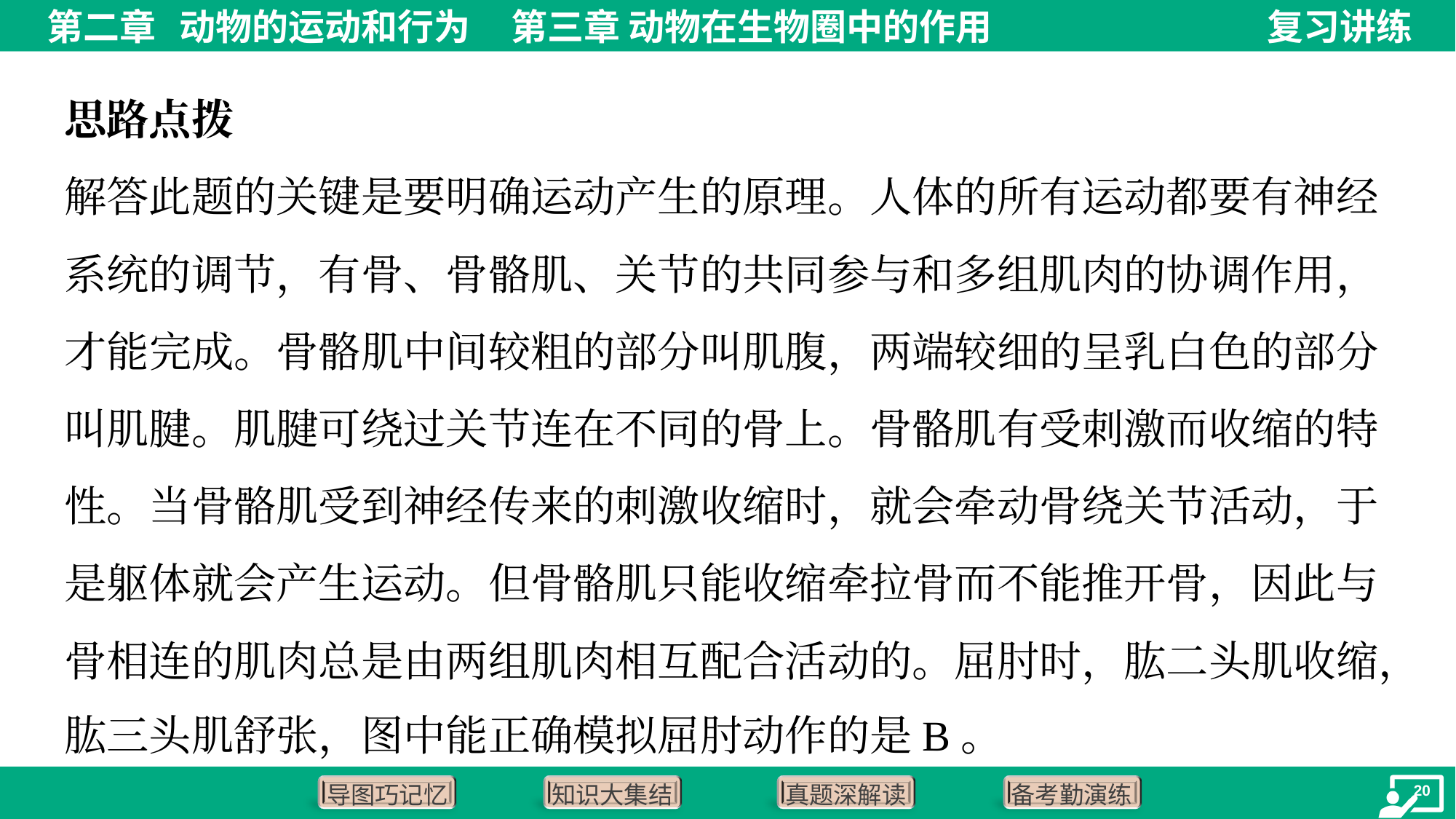

思路点拨
解答此题的关键是要明确运动产生的原理。人体的所有运动都要有神经
系统的调节，有骨、骨骼肌、关节的共同参与和多组肌肉的协调作用，
才能完成。骨骼肌中间较粗的部分叫肌腹，两端较细的呈乳白色的部分
叫肌腱。肌腱可绕过关节连在不同的骨上。骨骼肌有受刺激而收缩的特
性。当骨骼肌受到神经传来的刺激收缩时，就会牵动骨绕关节活动，于
是躯体就会产生运动。但骨骼肌只能收缩牵拉骨而不能推开骨，因此与
骨相连的肌肉总是由两组肌肉相互配合活动的。屈肘时，肱二头肌收缩，
肱三头肌舒张，图中能正确模拟屈肘动作的是B。